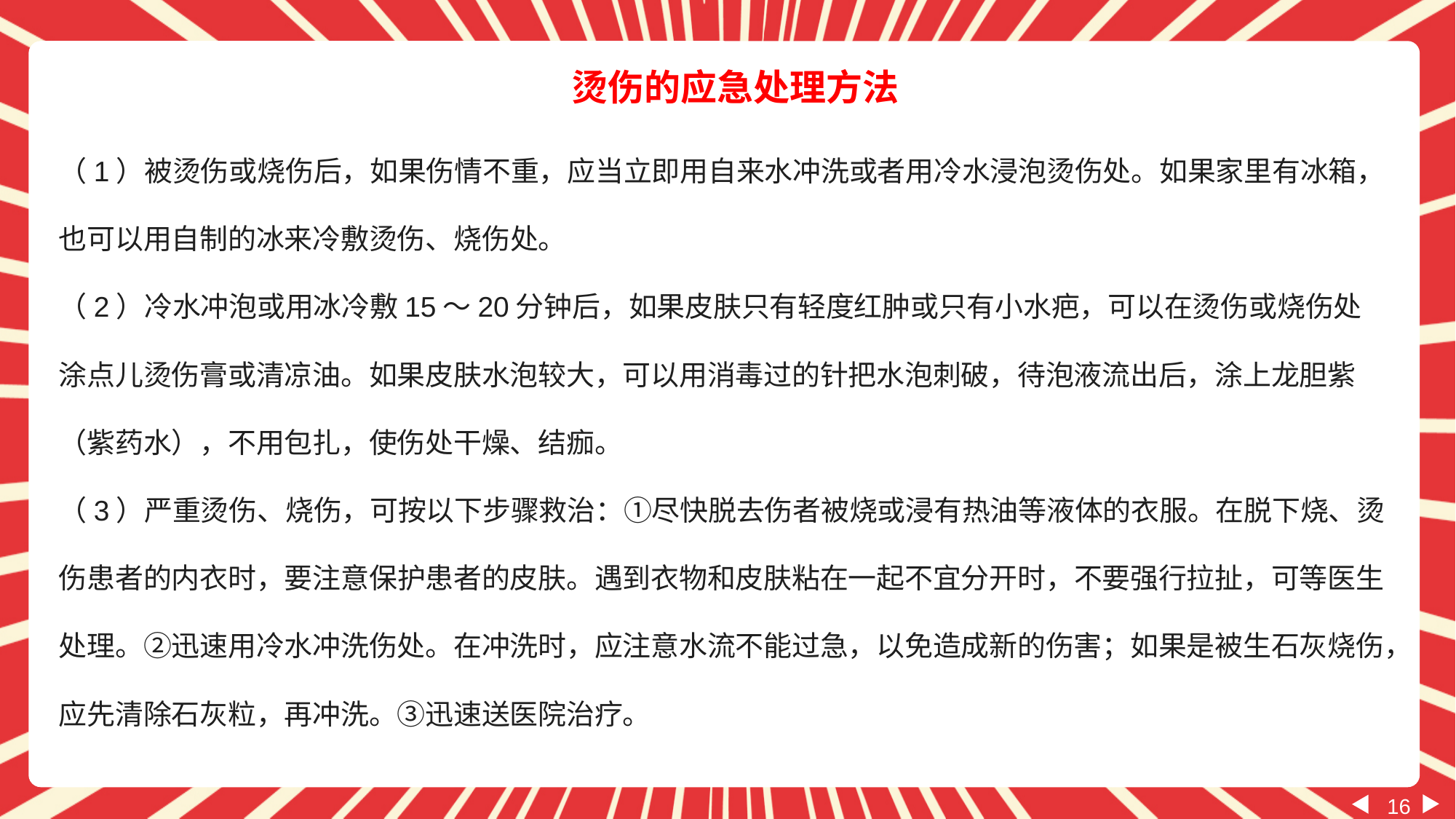

烫伤的应急处理方法
（1）被烫伤或烧伤后，如果伤情不重，应当立即用自来水冲洗或者用冷水浸泡烫伤处。如果家里有冰箱，也可以用自制的冰来冷敷烫伤、烧伤处。
（2）冷水冲泡或用冰冷敷15～20分钟后，如果皮肤只有轻度红肿或只有小水疤，可以在烫伤或烧伤处涂点儿烫伤膏或清凉油。如果皮肤水泡较大，可以用消毒过的针把水泡刺破，待泡液流出后，涂上龙胆紫（紫药水），不用包扎，使伤处干燥、结痂。
（3）严重烫伤、烧伤，可按以下步骤救治：①尽快脱去伤者被烧或浸有热油等液体的衣服。在脱下烧、烫伤患者的内衣时，要注意保护患者的皮肤。遇到衣物和皮肤粘在一起不宜分开时，不要强行拉扯，可等医生处理。②迅速用冷水冲洗伤处。在冲洗时，应注意水流不能过急，以免造成新的伤害；如果是被生石灰烧伤，应先清除石灰粒，再冲洗。③迅速送医院治疗。